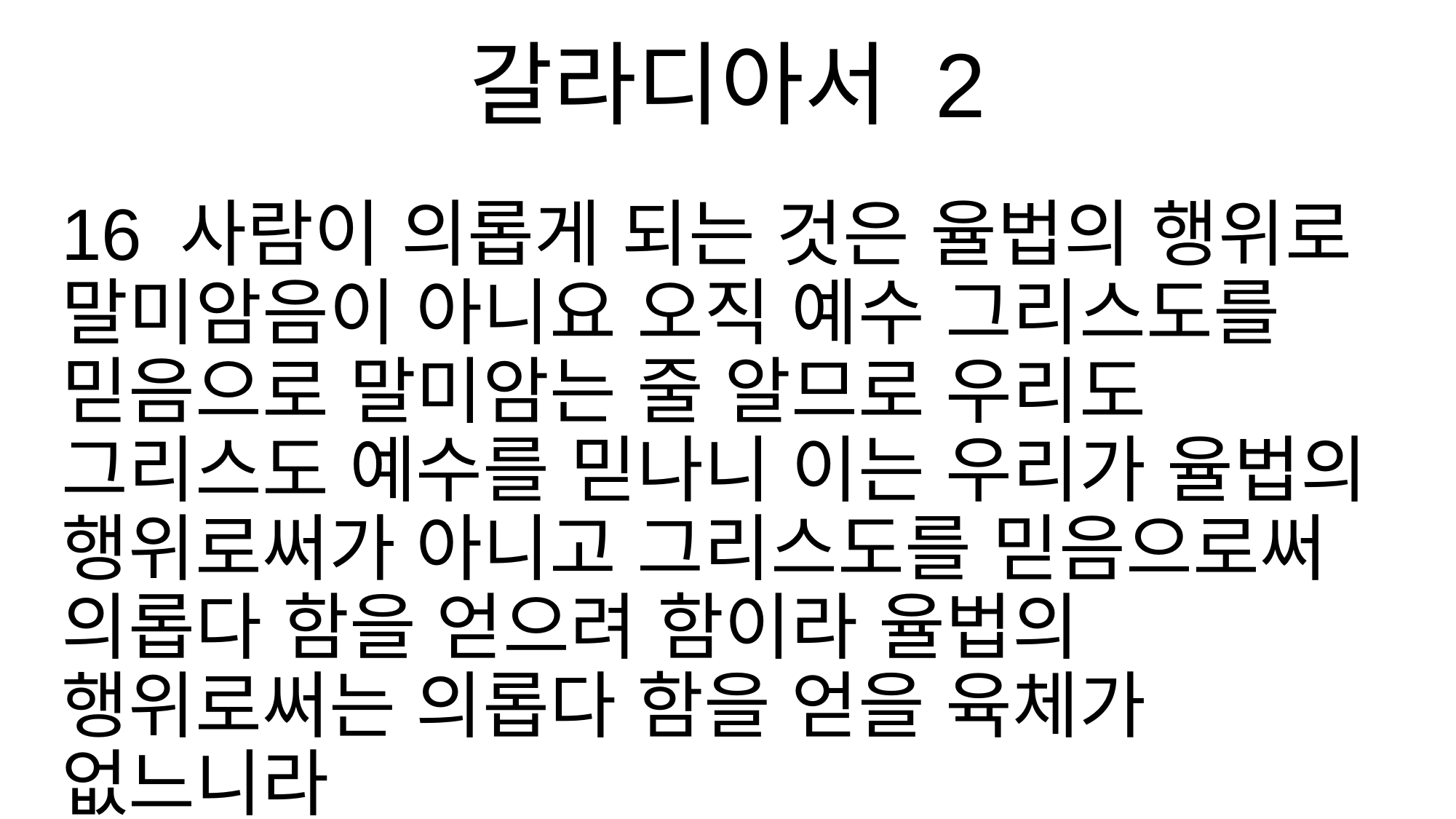

갈라디아서 2
16 사람이 의롭게 되는 것은 율법의 행위로 말미암음이 아니요 오직 예수 그리스도를 믿음으로 말미암는 줄 알므로 우리도 그리스도 예수를 믿나니 이는 우리가 율법의 행위로써가 아니고 그리스도를 믿음으로써 의롭다 함을 얻으려 함이라 율법의 행위로써는 의롭다 함을 얻을 육체가 없느니라